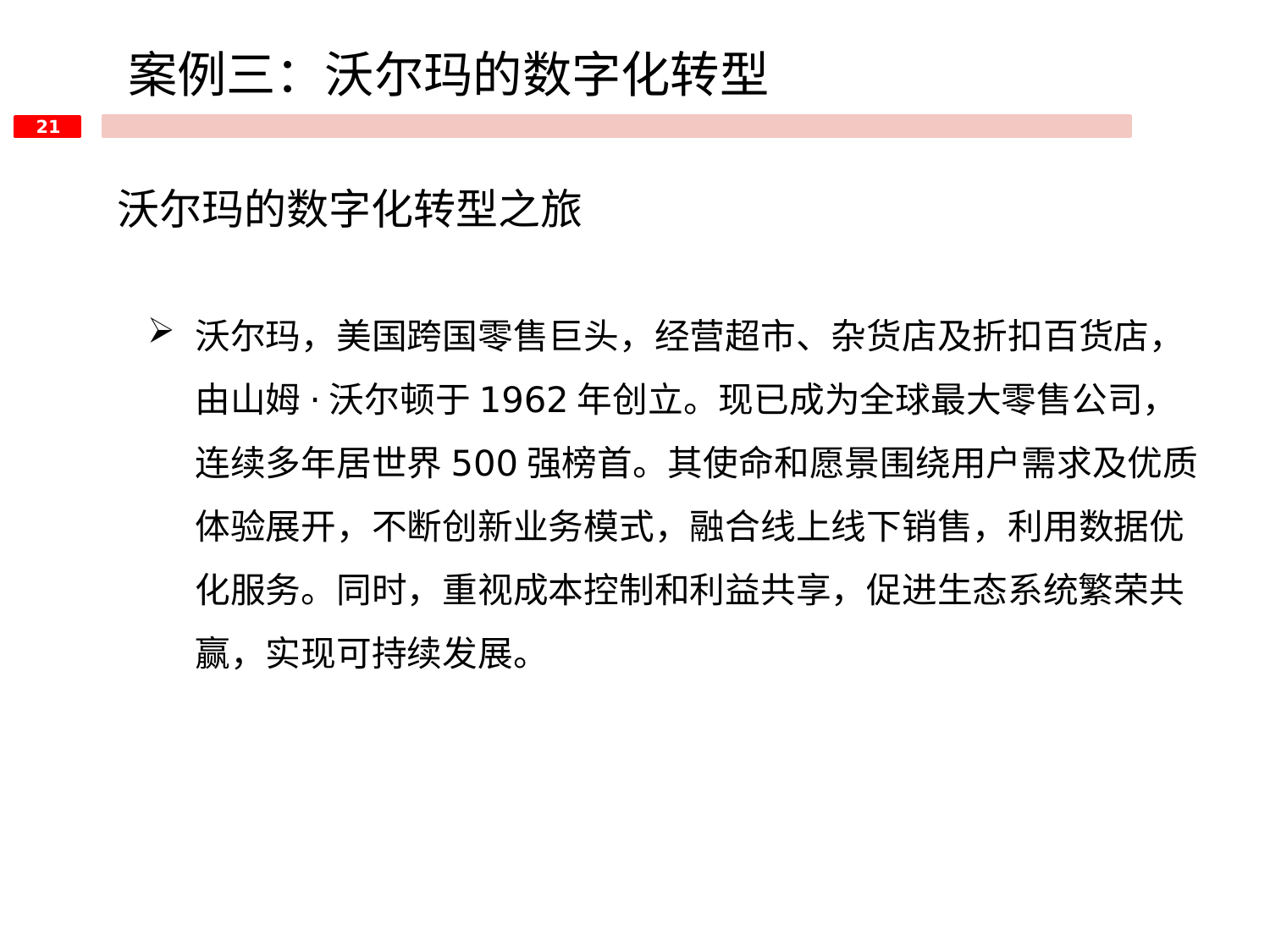

案例三：沃尔玛的数字化转型
21

 沃尔玛的数字化转型之旅
沃尔玛，美国跨国零售巨头，经营超市、杂货店及折扣百货店，由山姆·沃尔顿于1962年创立。现已成为全球最大零售公司，连续多年居世界500强榜首。其使命和愿景围绕用户需求及优质体验展开，不断创新业务模式，融合线上线下销售，利用数据优化服务。同时，重视成本控制和利益共享，促进生态系统繁荣共赢，实现可持续发展。